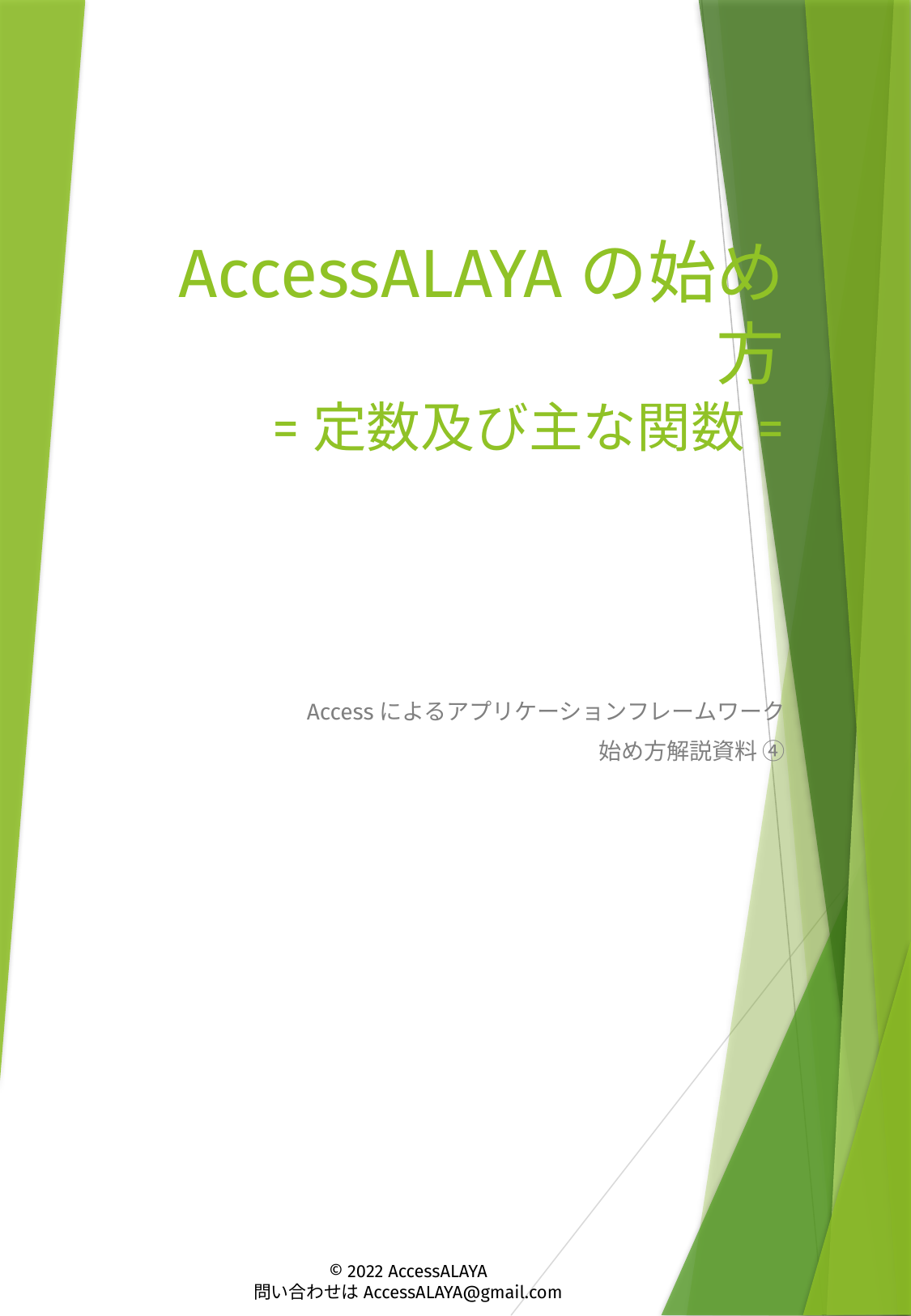

# AccessALAYAの始め方 =定数及び主な関数=
Accessによるアプリケーションフレームワーク
始め方解説資料 ④
© 2022 AccessALAYA
問い合わせはAccessALAYA@gmail.com